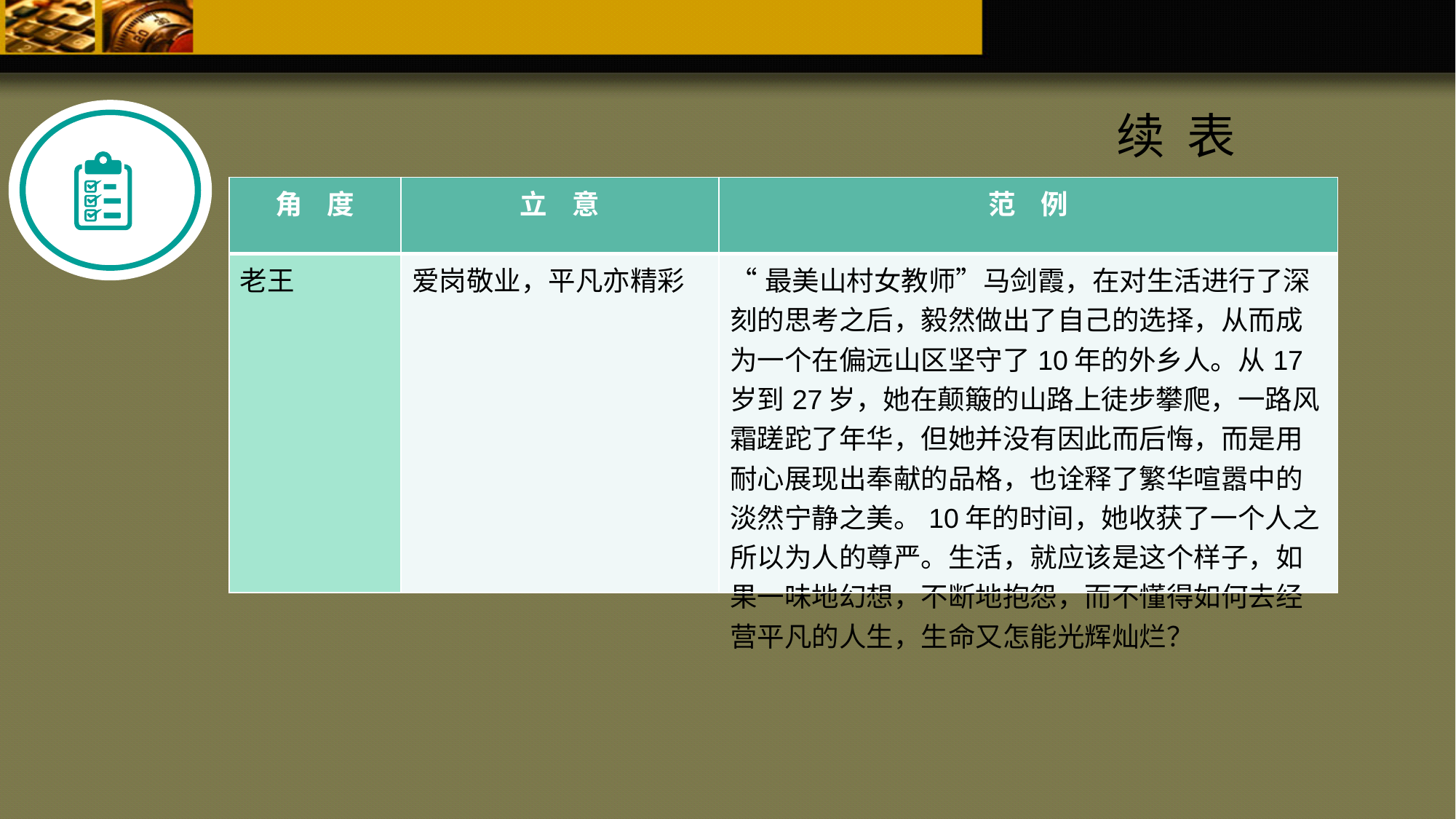

续  表

| 角 度 | 立 意 | 范 例 |
| --- | --- | --- |
| 老王 | 爱岗敬业，平凡亦精彩 | “最美山村女教师”马剑霞，在对生活进行了深刻的思考之后，毅然做出了自己的选择，从而成为一个在偏远山区坚守了10年的外乡人。从17岁到27岁，她在颠簸的山路上徒步攀爬，一路风霜蹉跎了年华，但她并没有因此而后悔，而是用耐心展现出奉献的品格，也诠释了繁华喧嚣中的淡然宁静之美。10年的时间，她收获了一个人之所以为人的尊严。生活，就应该是这个样子，如果一味地幻想，不断地抱怨，而不懂得如何去经营平凡的人生，生命又怎能光辉灿烂？ |